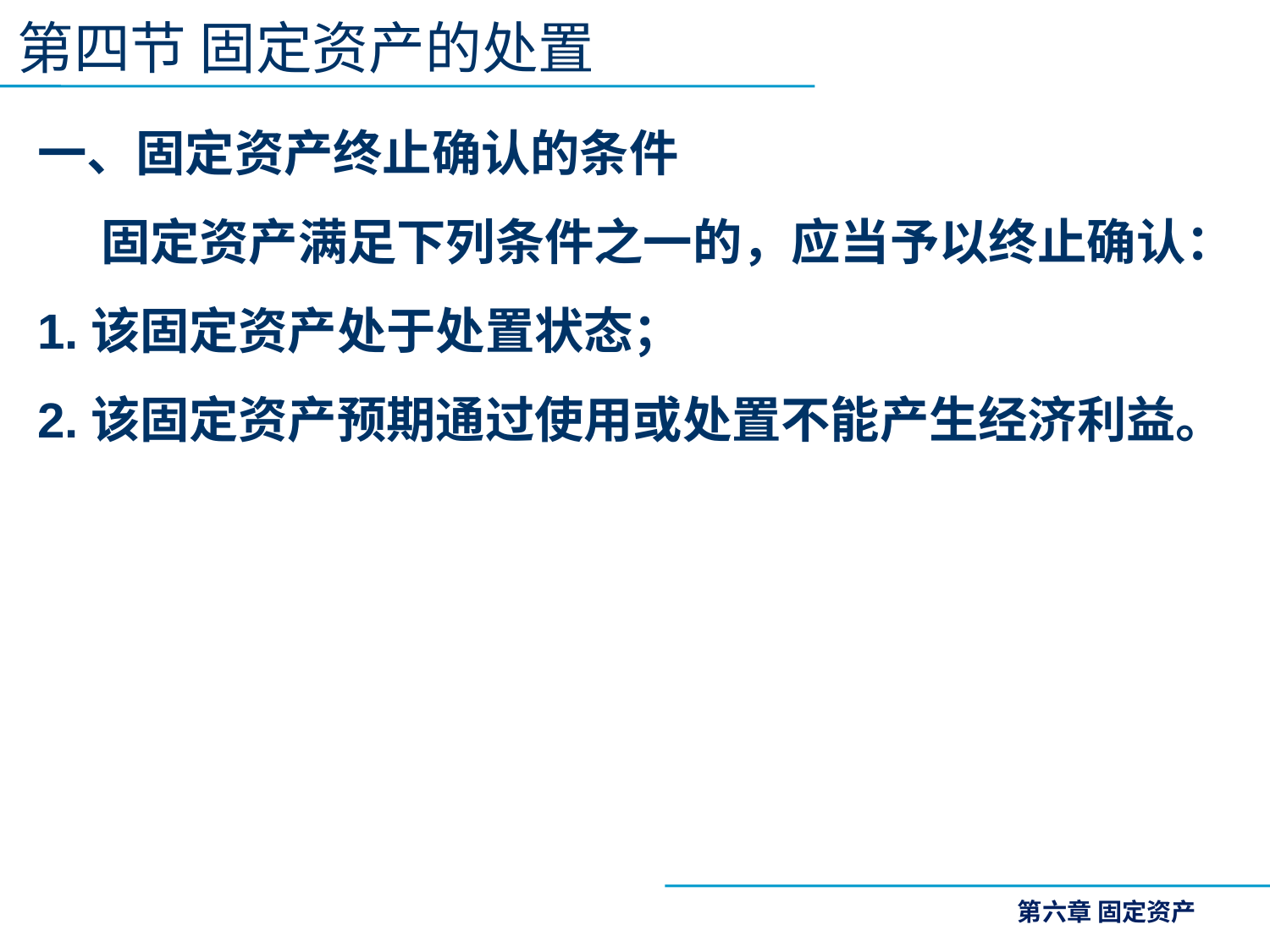

第四节 固定资产的处置
一、固定资产终止确认的条件
固定资产满足下列条件之一的，应当予以终止确认：
1.该固定资产处于处置状态；
2.该固定资产预期通过使用或处置不能产生经济利益。